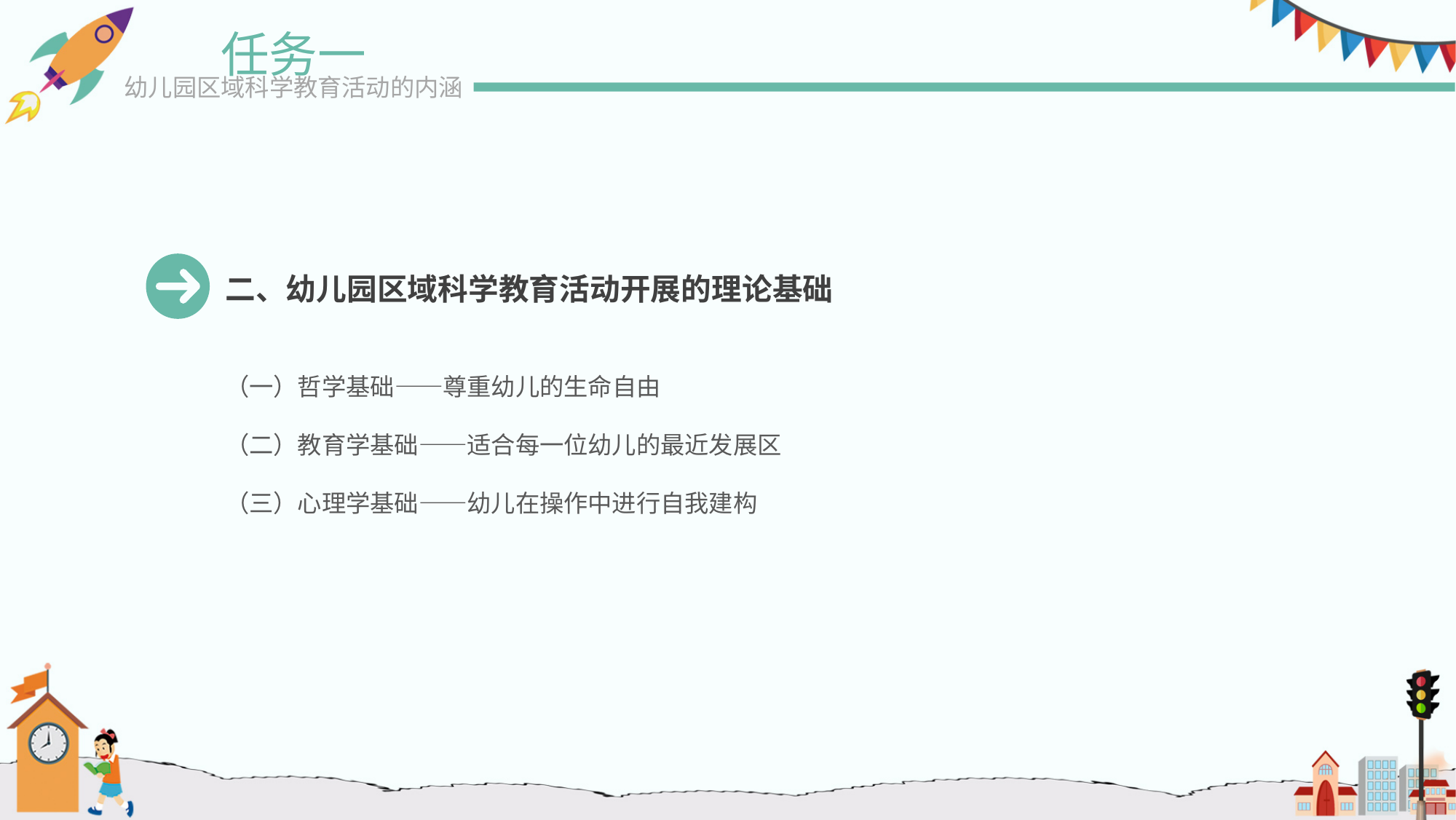

任务一
幼儿园区域科学教育活动的内涵

二、幼儿园区域科学教育活动开展的理论基础
（一）哲学基础——尊重幼儿的生命自由
（二）教育学基础——适合每一位幼儿的最近发展区
（三）心理学基础——幼儿在操作中进行自我建构